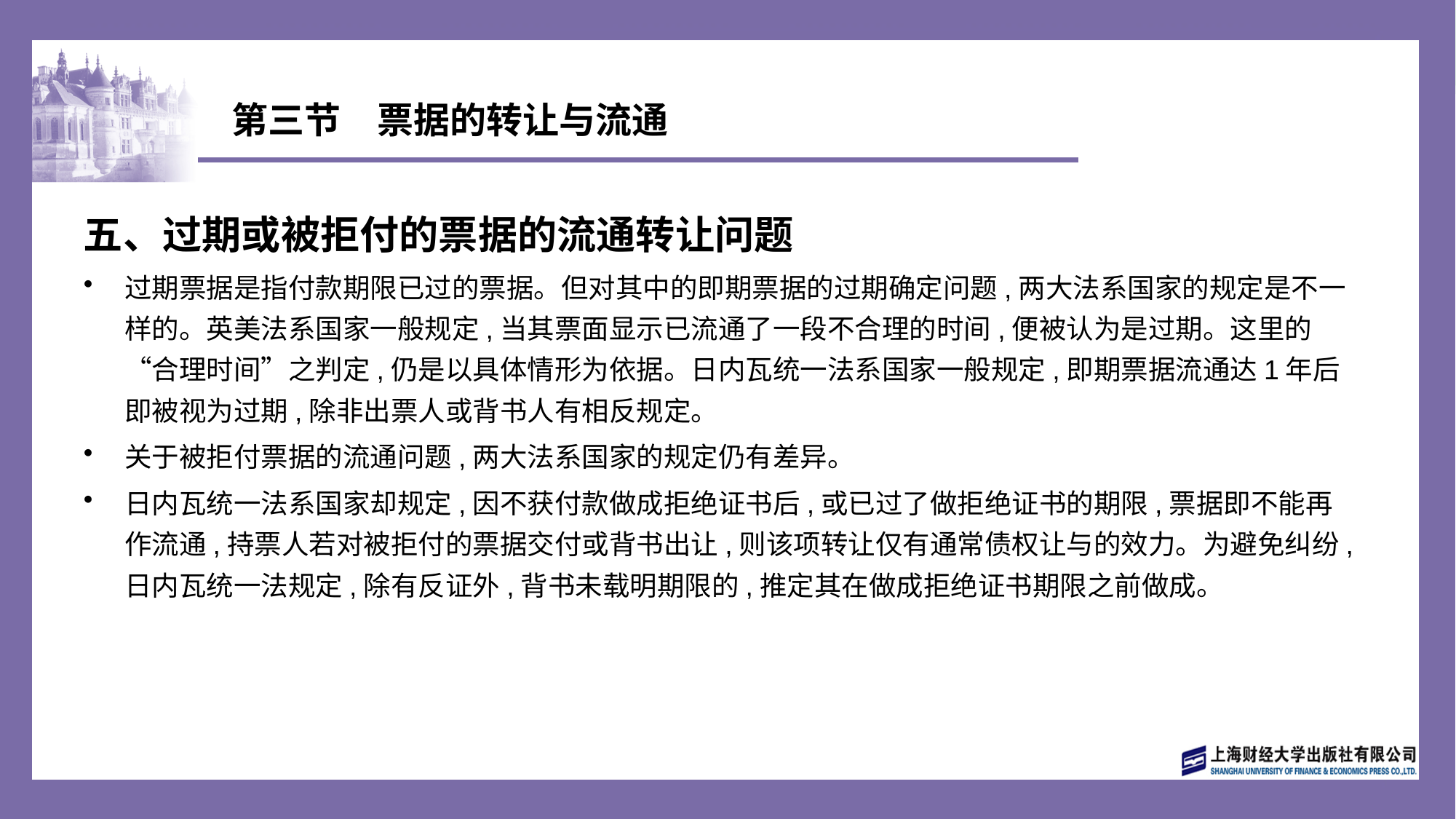

# 第三节　票据的转让与流通
五、过期或被拒付的票据的流通转让问题
过期票据是指付款期限已过的票据。但对其中的即期票据的过期确定问题,两大法系国家的规定是不一样的。英美法系国家一般规定,当其票面显示已流通了一段不合理的时间,便被认为是过期。这里的“合理时间”之判定,仍是以具体情形为依据。日内瓦统一法系国家一般规定,即期票据流通达1年后即被视为过期,除非出票人或背书人有相反规定。
关于被拒付票据的流通问题,两大法系国家的规定仍有差异。
日内瓦统一法系国家却规定,因不获付款做成拒绝证书后,或已过了做拒绝证书的期限,票据即不能再作流通,持票人若对被拒付的票据交付或背书出让,则该项转让仅有通常债权让与的效力。为避免纠纷,日内瓦统一法规定,除有反证外,背书未载明期限的,推定其在做成拒绝证书期限之前做成。